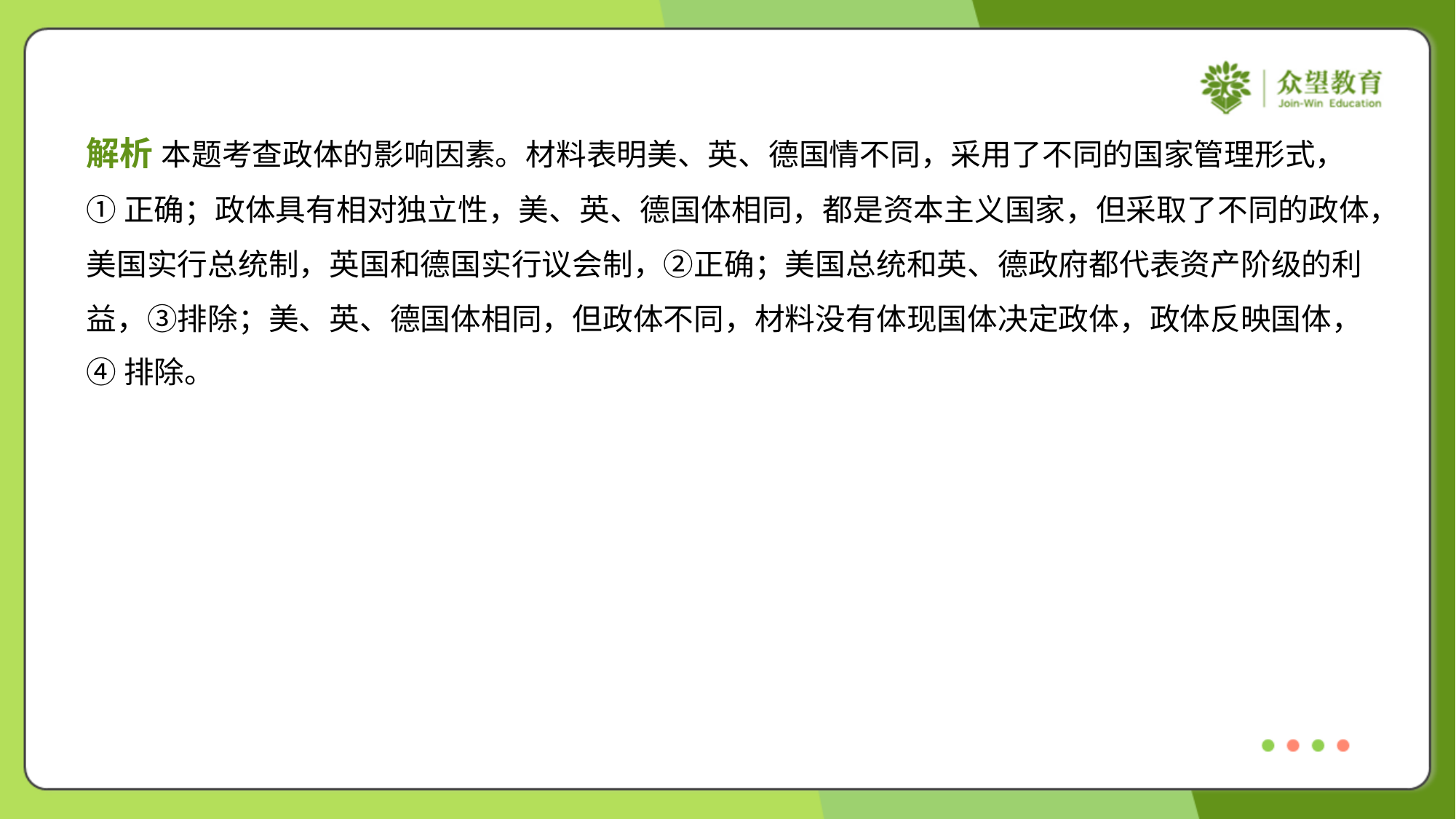

解析 本题考查政体的影响因素。材料表明美、英、德国情不同，采用了不同的国家管理形式，
①正确；政体具有相对独立性，美、英、德国体相同，都是资本主义国家，但采取了不同的政体，
美国实行总统制，英国和德国实行议会制，②正确；美国总统和英、德政府都代表资产阶级的利
益，③排除；美、英、德国体相同，但政体不同，材料没有体现国体决定政体，政体反映国体，
④排除。